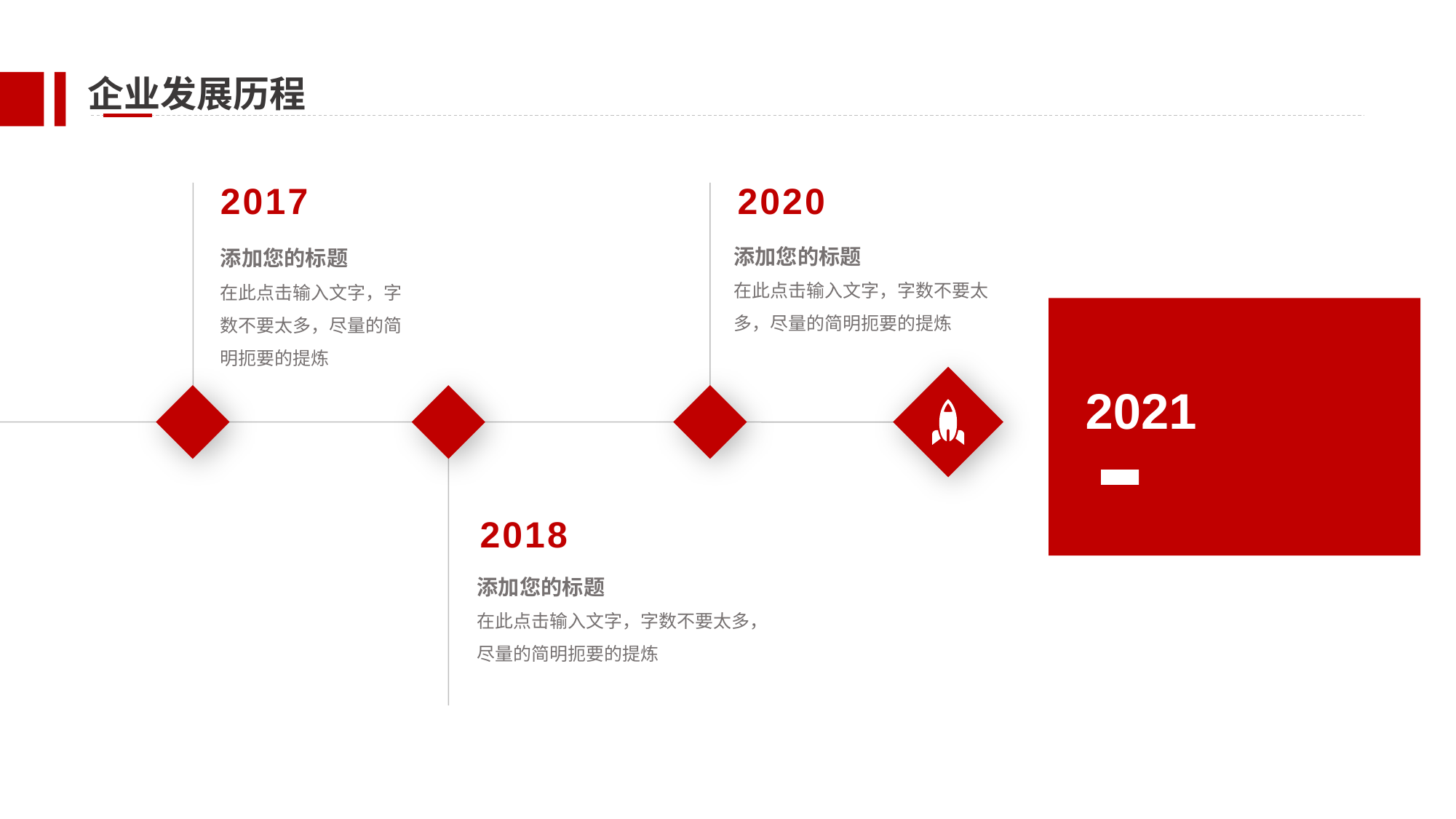

企业发展历程

2017
添加您的标题
在此点击输入文字，字数不要太多，尽量的简明扼要的提炼
2020
添加您的标题
在此点击输入文字，字数不要太多，尽量的简明扼要的提炼

2021

2018
添加您的标题
在此点击输入文字，字数不要太多，尽量的简明扼要的提炼